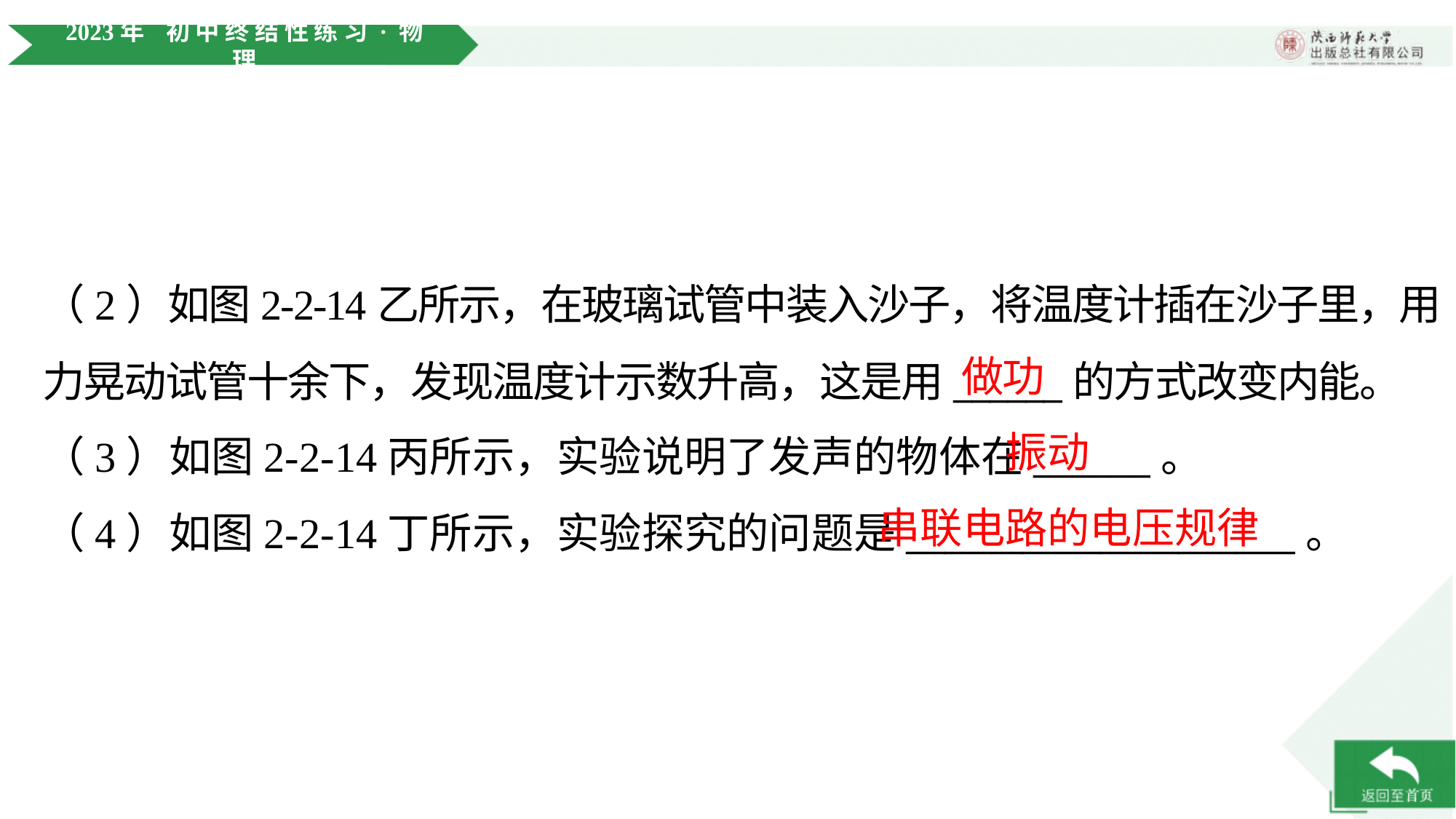

（2）如图2-2-14乙所示，在玻璃试管中装入沙子，将温度计插在沙子里，用
力晃动试管十余下，发现温度计示数升高，这是用______的方式改变内能。
做功
振动
（3）如图2-2-14丙所示，实验说明了发声的物体在______。
串联电路的电压规律
（4）如图2-2-14丁所示，实验探究的问题是____________________。